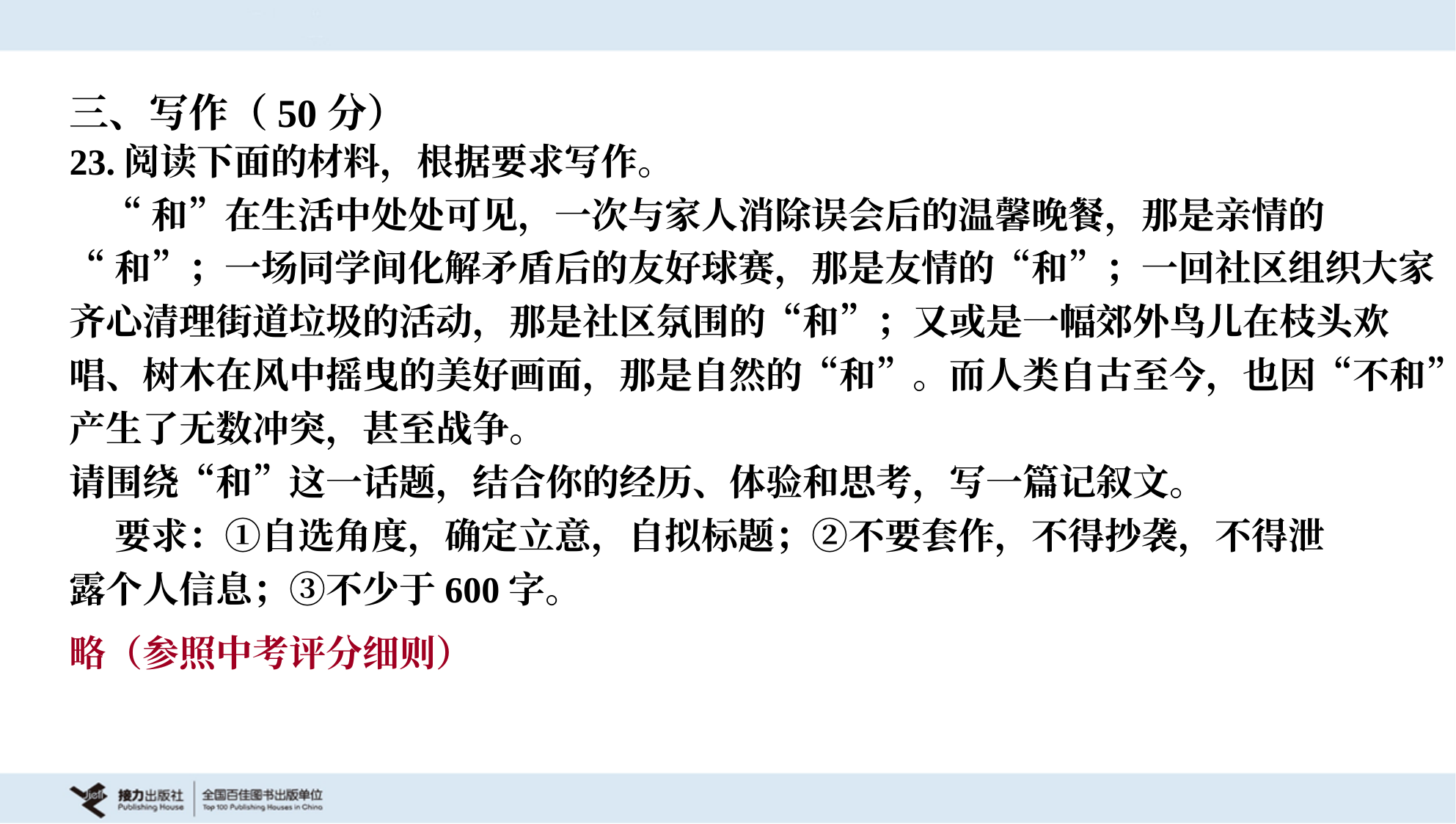

三、写作（50分）
23.阅读下面的材料，根据要求写作。
    “和”在生活中处处可见，一次与家人消除误会后的温馨晚餐，那是亲情的
“和”；一场同学间化解矛盾后的友好球赛，那是友情的“和”；一回社区组织大家
齐心清理街道垃圾的活动，那是社区氛围的“和”；又或是一幅郊外鸟儿在枝头欢
唱、树木在风中摇曳的美好画面，那是自然的“和”。而人类自古至今，也因“不和”
产生了无数冲突，甚至战争。
请围绕“和”这一话题，结合你的经历、体验和思考，写一篇记叙文。
    要求：①自选角度，确定立意，自拟标题；②不要套作，不得抄袭，不得泄
露个人信息；③不少于600字。
略（参照中考评分细则）